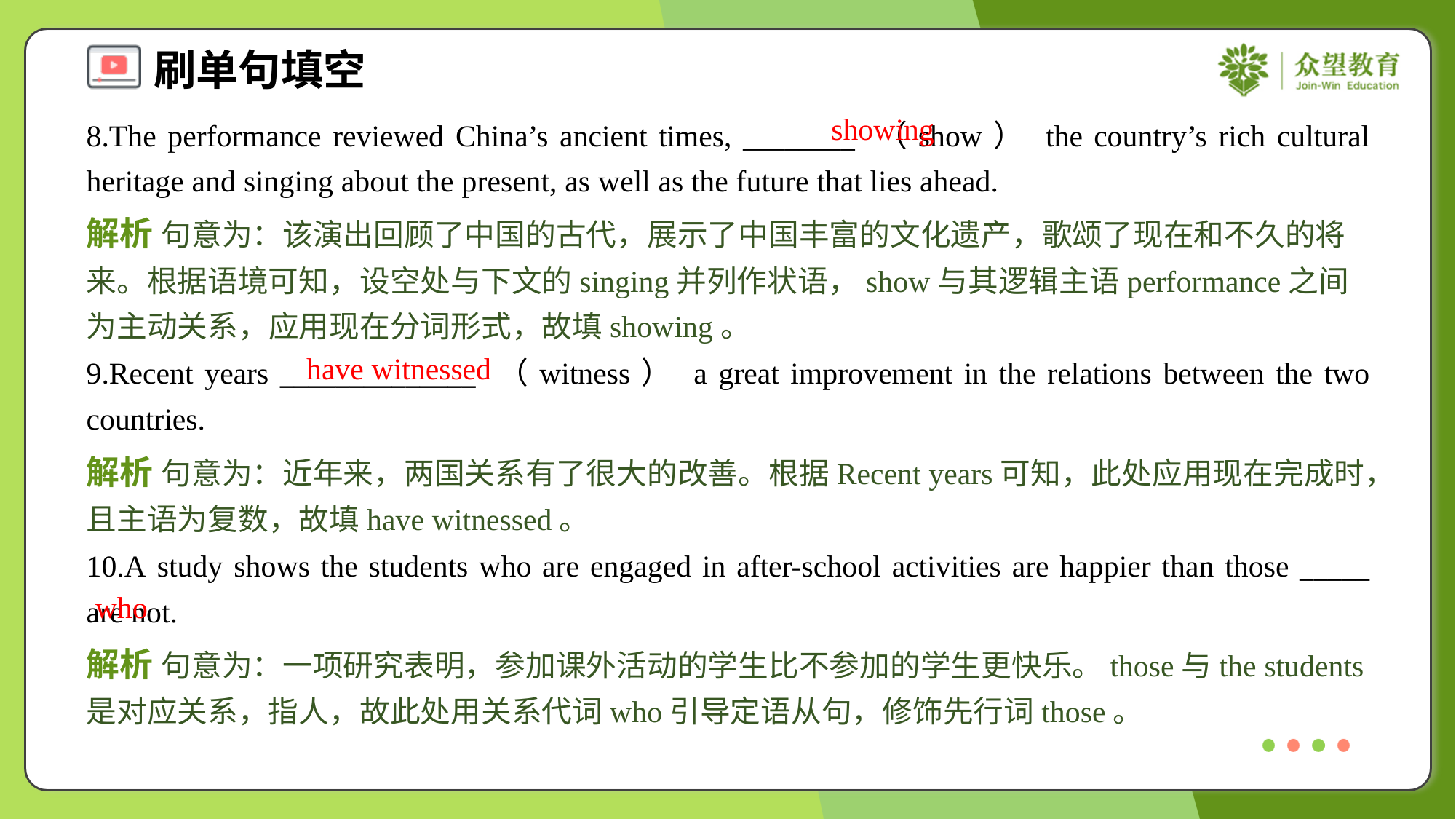

showing
8.The performance reviewed China’s ancient times, ________ （show） the country’s rich cultural heritage and singing about the present, as well as the future that lies ahead.
解析 句意为：该演出回顾了中国的古代，展示了中国丰富的文化遗产，歌颂了现在和不久的将来。根据语境可知，设空处与下文的singing并列作状语，show与其逻辑主语performance之间为主动关系，应用现在分词形式，故填showing。
have witnessed
9.Recent years ______________ （witness） a great improvement in the relations between the two countries.
解析 句意为：近年来，两国关系有了很大的改善。根据Recent years可知，此处应用现在完成时，且主语为复数，故填have witnessed。
10.A study shows the students who are engaged in after-school activities are happier than those _____ are not.
who
解析 句意为：一项研究表明，参加课外活动的学生比不参加的学生更快乐。those与the students是对应关系，指人，故此处用关系代词who引导定语从句，修饰先行词those。